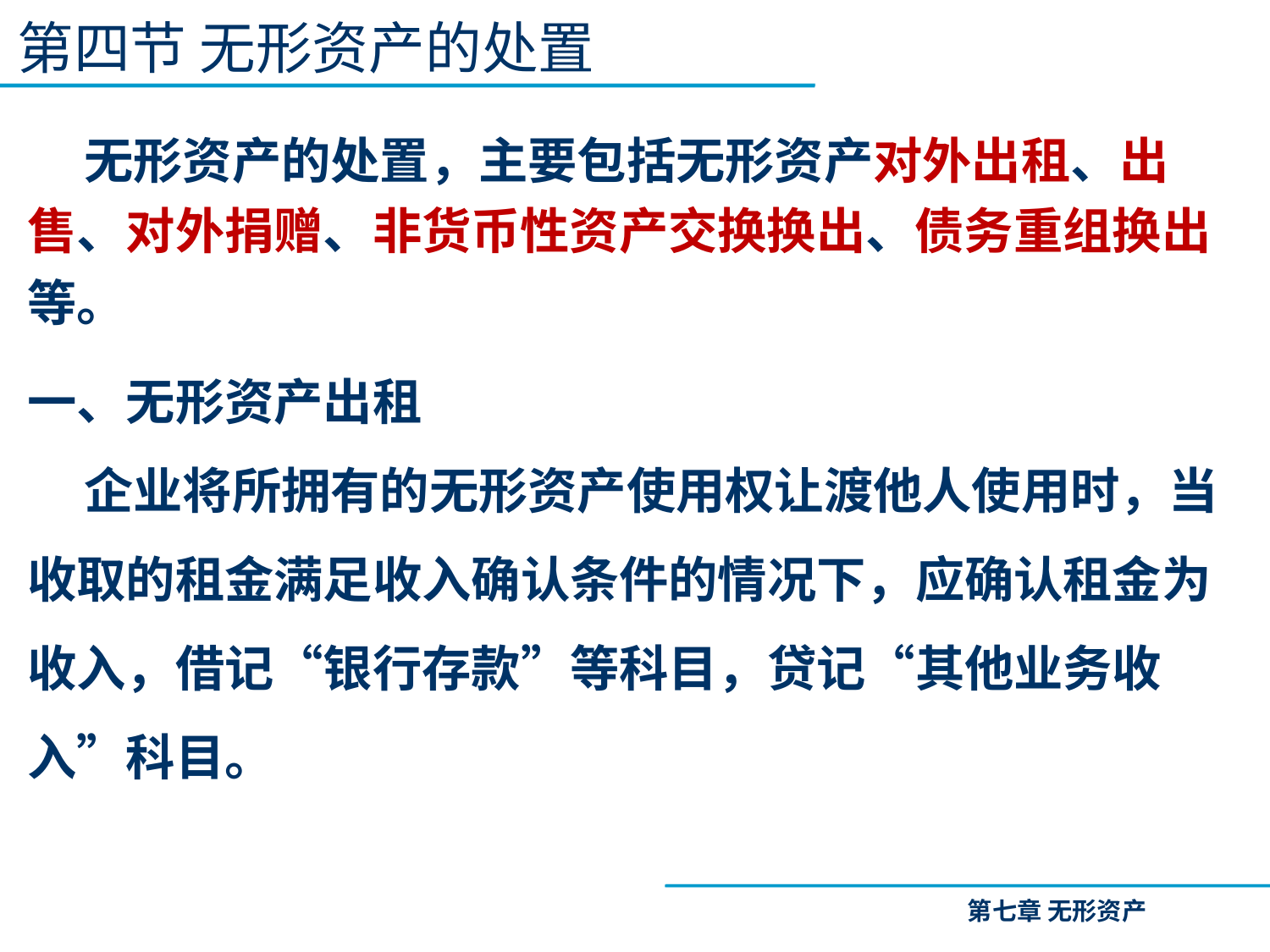

第四节 无形资产的处置
    无形资产的处置，主要包括无形资产对外出租、出售、对外捐赠、非货币性资产交换换出、债务重组换出等。
一、无形资产出租
    企业将所拥有的无形资产使用权让渡他人使用时，当收取的租金满足收入确认条件的情况下，应确认租金为收入，借记“银行存款”等科目，贷记“其他业务收入”科目。